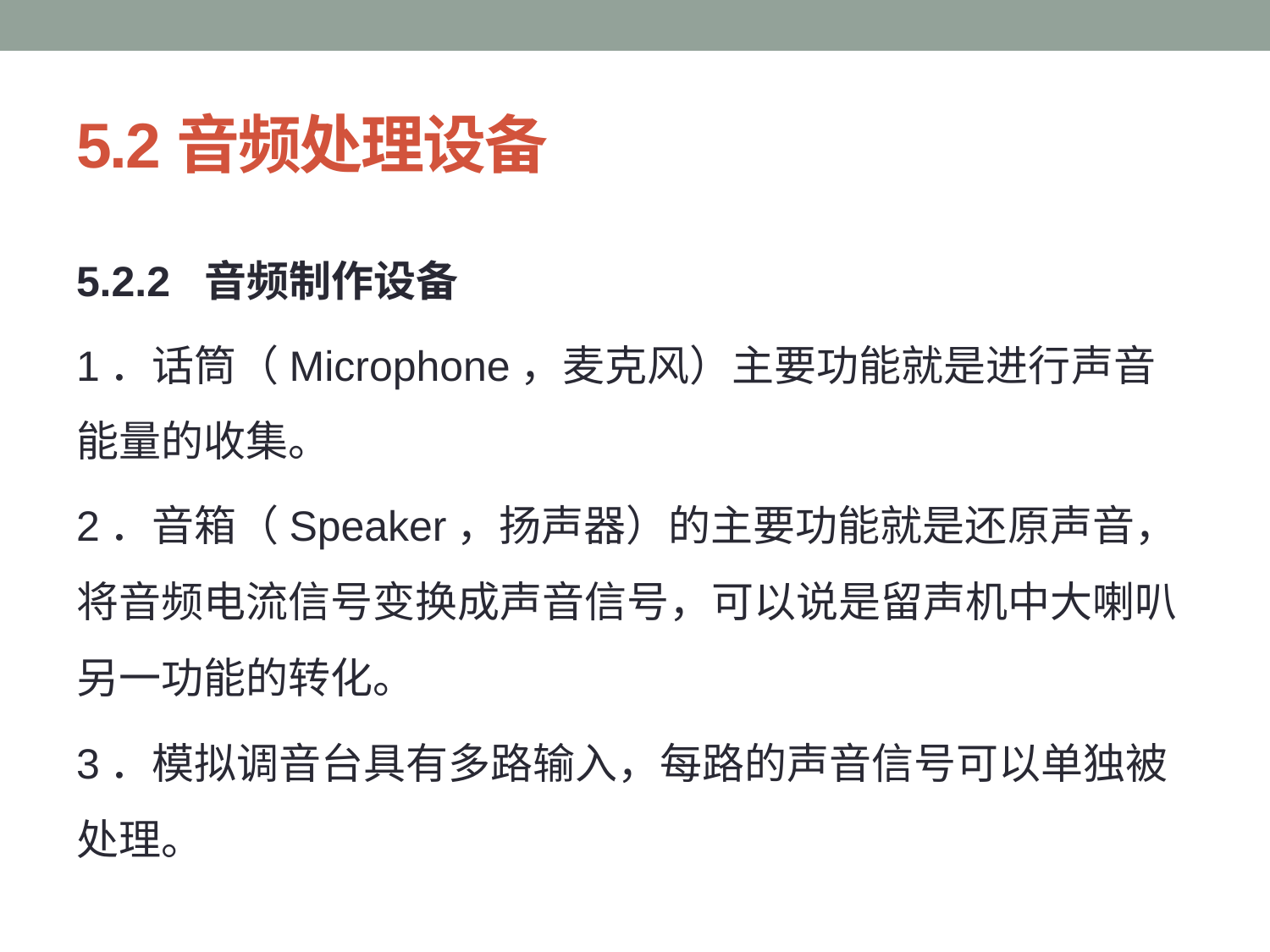

# 5.2音频处理设备
5.2.2  音频制作设备
1．话筒（Microphone，麦克风）主要功能就是进行声音能量的收集。
2．音箱（Speaker，扬声器）的主要功能就是还原声音，将音频电流信号变换成声音信号，可以说是留声机中大喇叭另一功能的转化。
3．模拟调音台具有多路输入，每路的声音信号可以单独被处理。